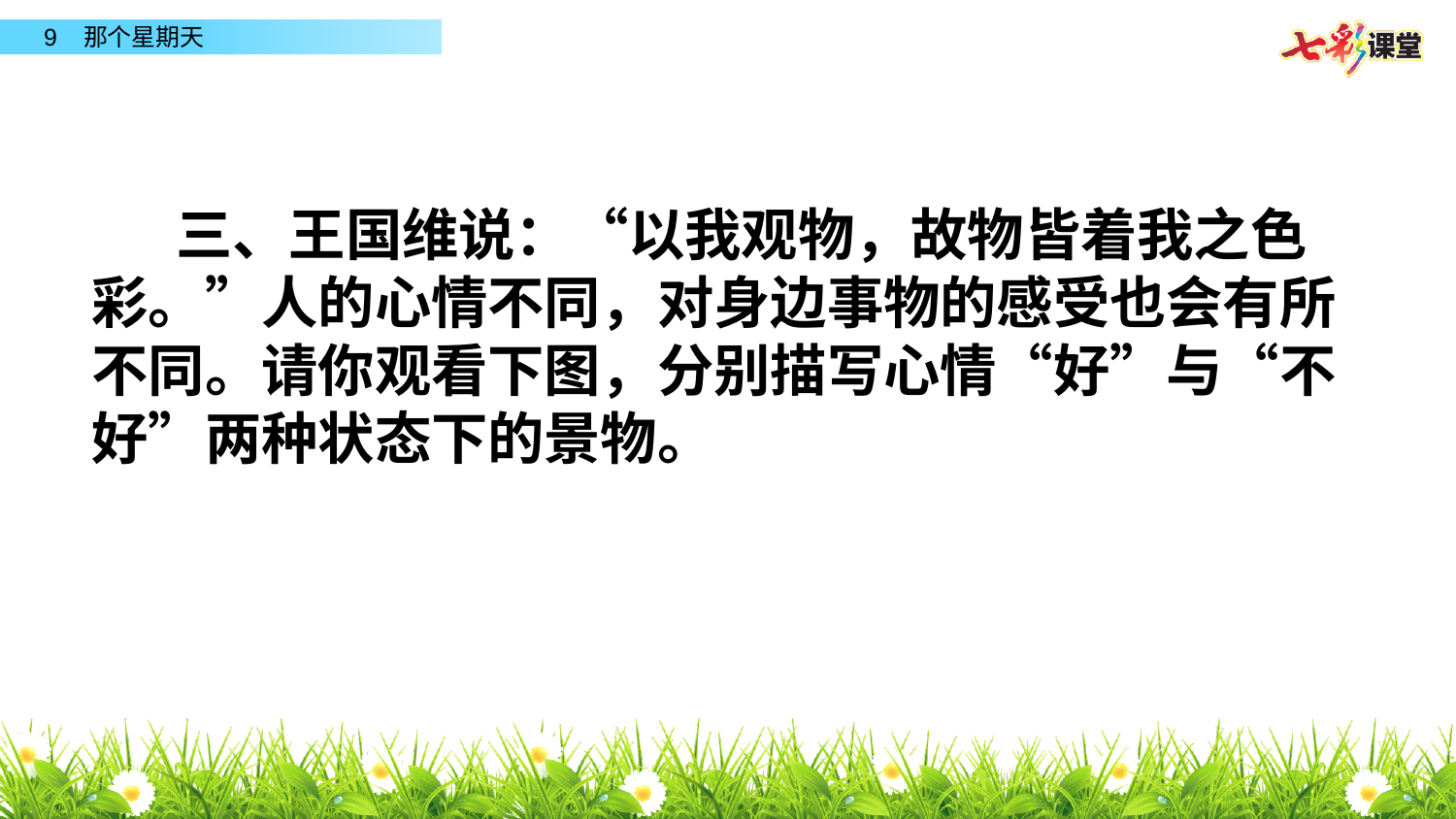

三、王国维说：“以我观物，故物皆着我之色彩。”人的心情不同，对身边事物的感受也会有所不同。请你观看下图，分别描写心情“好”与“不好”两种状态下的景物。